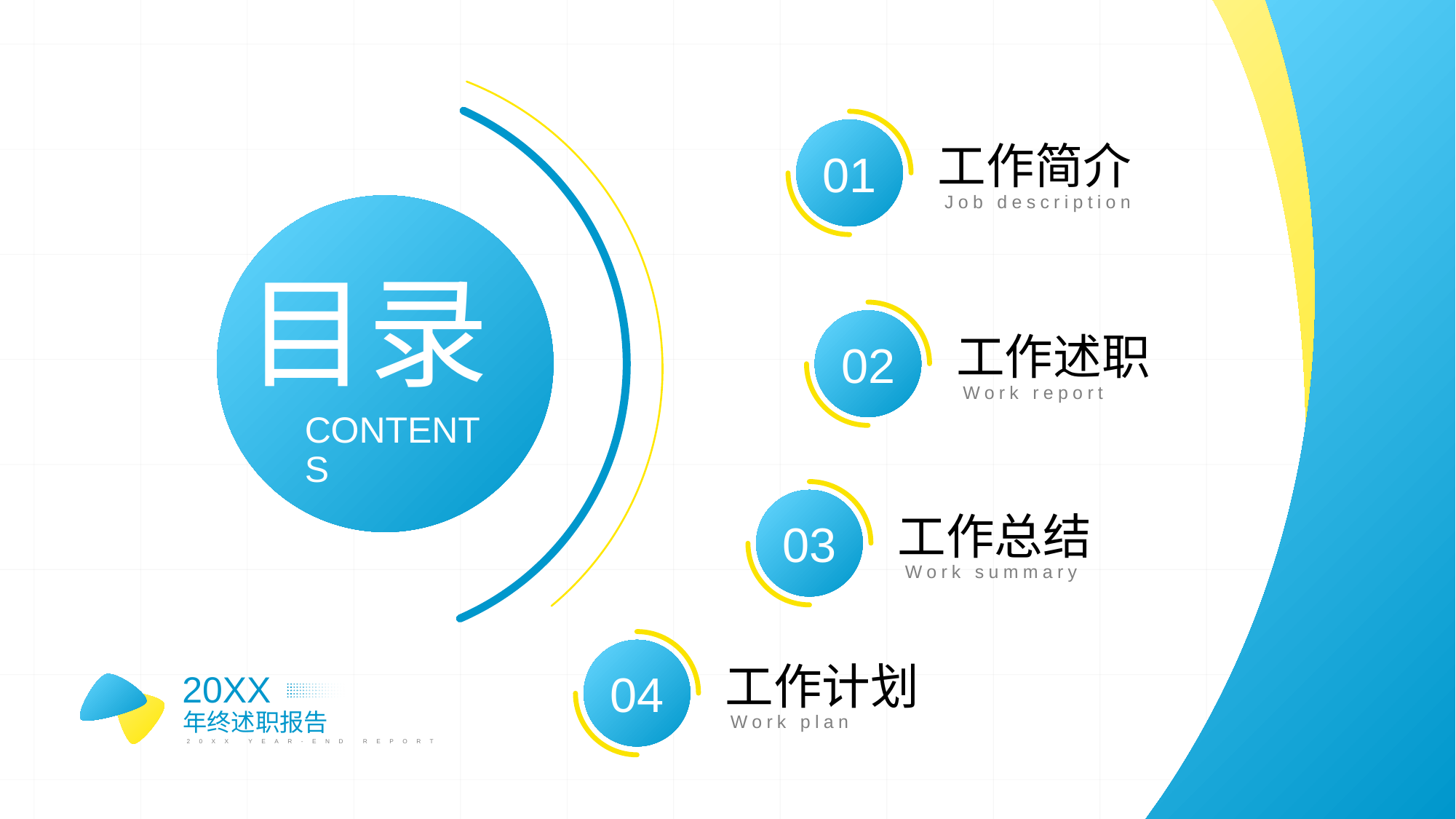

01
工作简介
Job description
目录

02
工作述职
Work report
CONTENTS

03
工作总结
Work summary

04
工作计划
Work plan